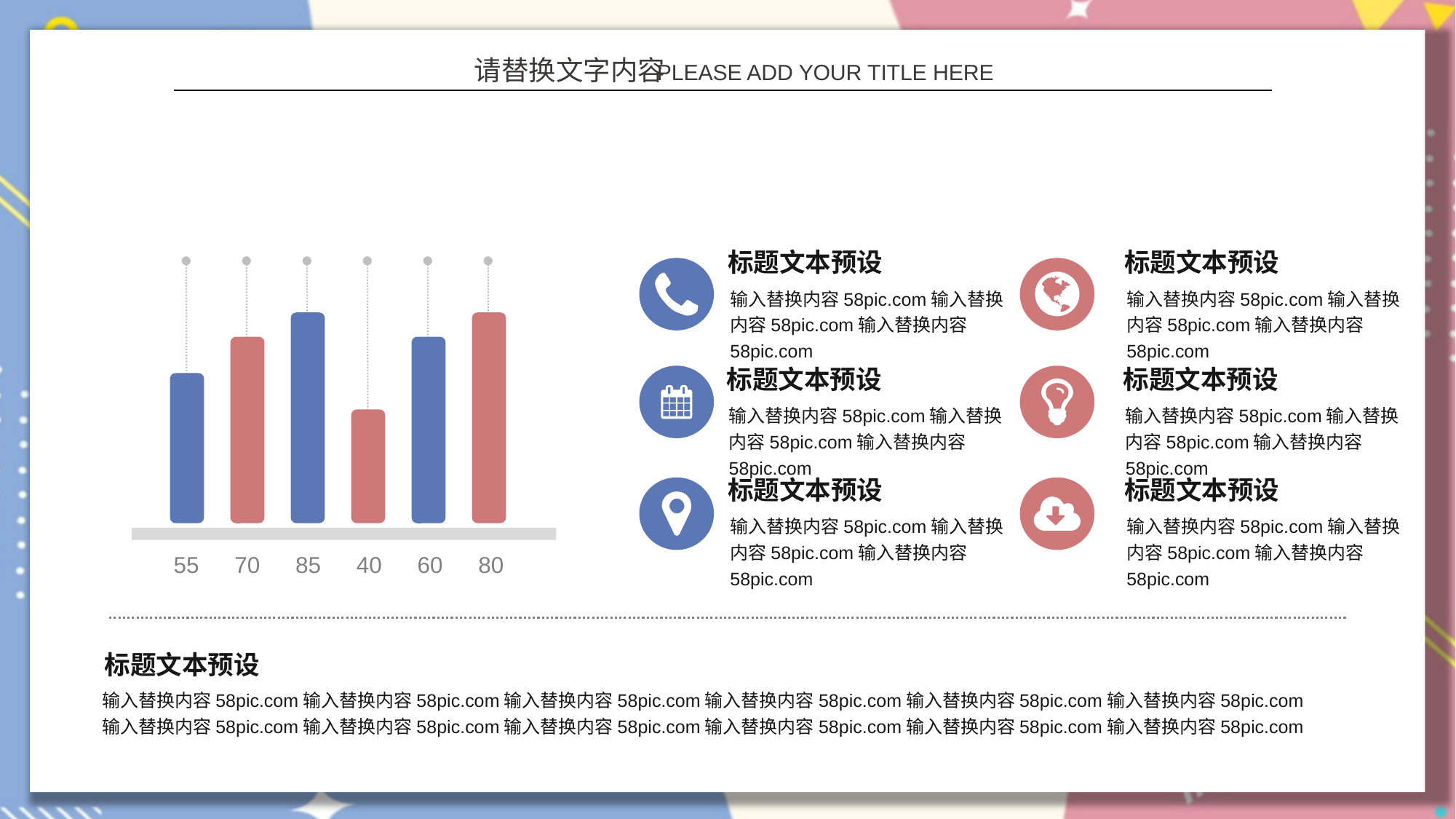

请替换文字内容
PLEASE ADD YOUR TITLE HERE
标题文本预设
标题文本预设

输入替换内容58pic.com输入替换内容58pic.com输入替换内容58pic.com
输入替换内容58pic.com输入替换内容58pic.com输入替换内容58pic.com
标题文本预设
标题文本预设

输入替换内容58pic.com输入替换内容58pic.com输入替换内容58pic.com
输入替换内容58pic.com输入替换内容58pic.com输入替换内容58pic.com
标题文本预设
标题文本预设

输入替换内容58pic.com输入替换内容58pic.com输入替换内容58pic.com
输入替换内容58pic.com输入替换内容58pic.com输入替换内容58pic.com

55
70
85
40
60
80
标题文本预设
输入替换内容58pic.com输入替换内容58pic.com输入替换内容58pic.com输入替换内容58pic.com输入替换内容58pic.com输入替换内容58pic.com输入替换内容58pic.com输入替换内容58pic.com输入替换内容58pic.com输入替换内容58pic.com输入替换内容58pic.com输入替换内容58pic.com